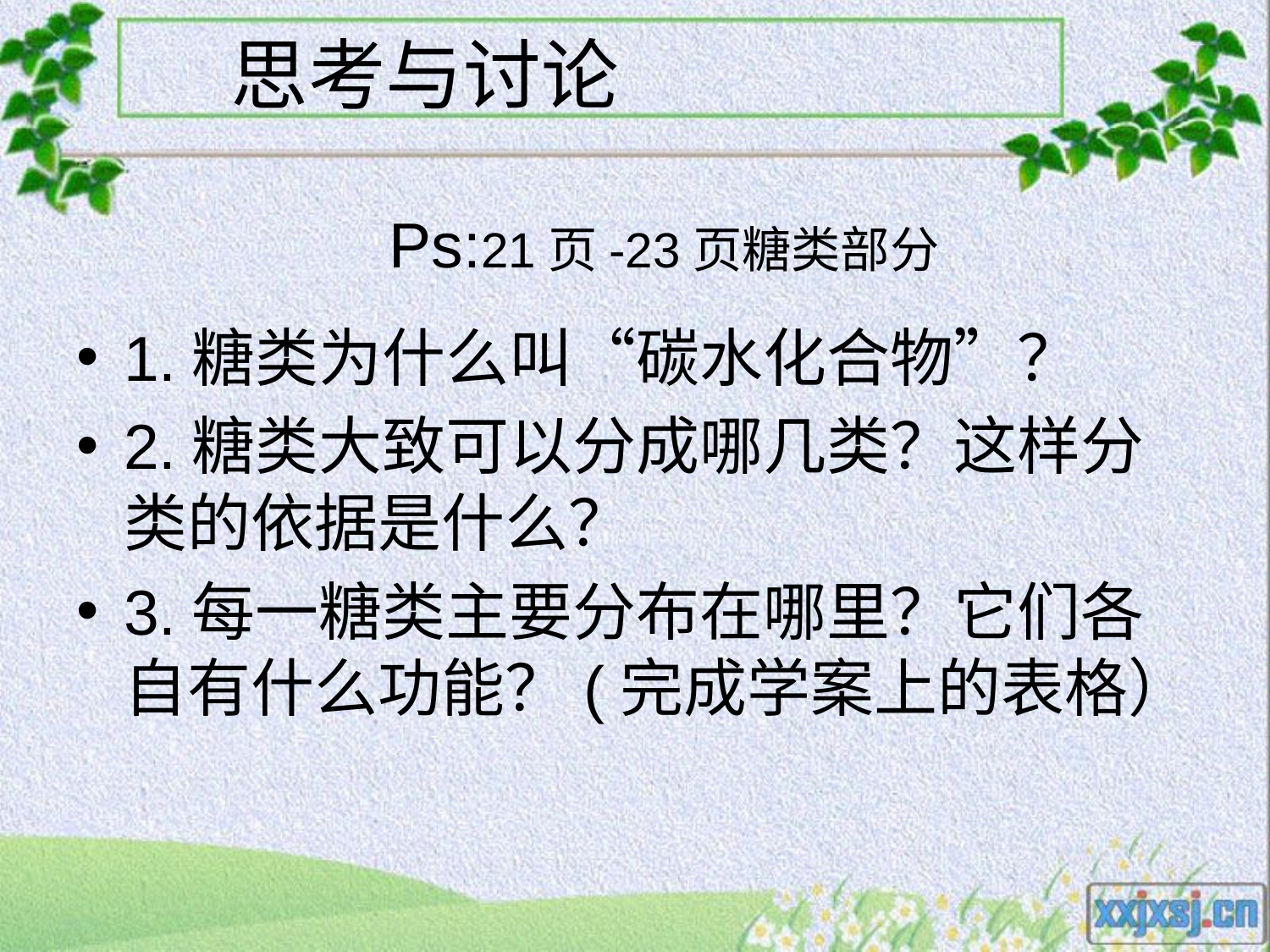

思考与讨论

Ps:21页-23页糖类部分

1.糖类为什么叫“碳水化合物”？
2.糖类大致可以分成哪几类？这样分类的依据是什么？
3.每一糖类主要分布在哪里？它们各自有什么功能？(完成学案上的表格）